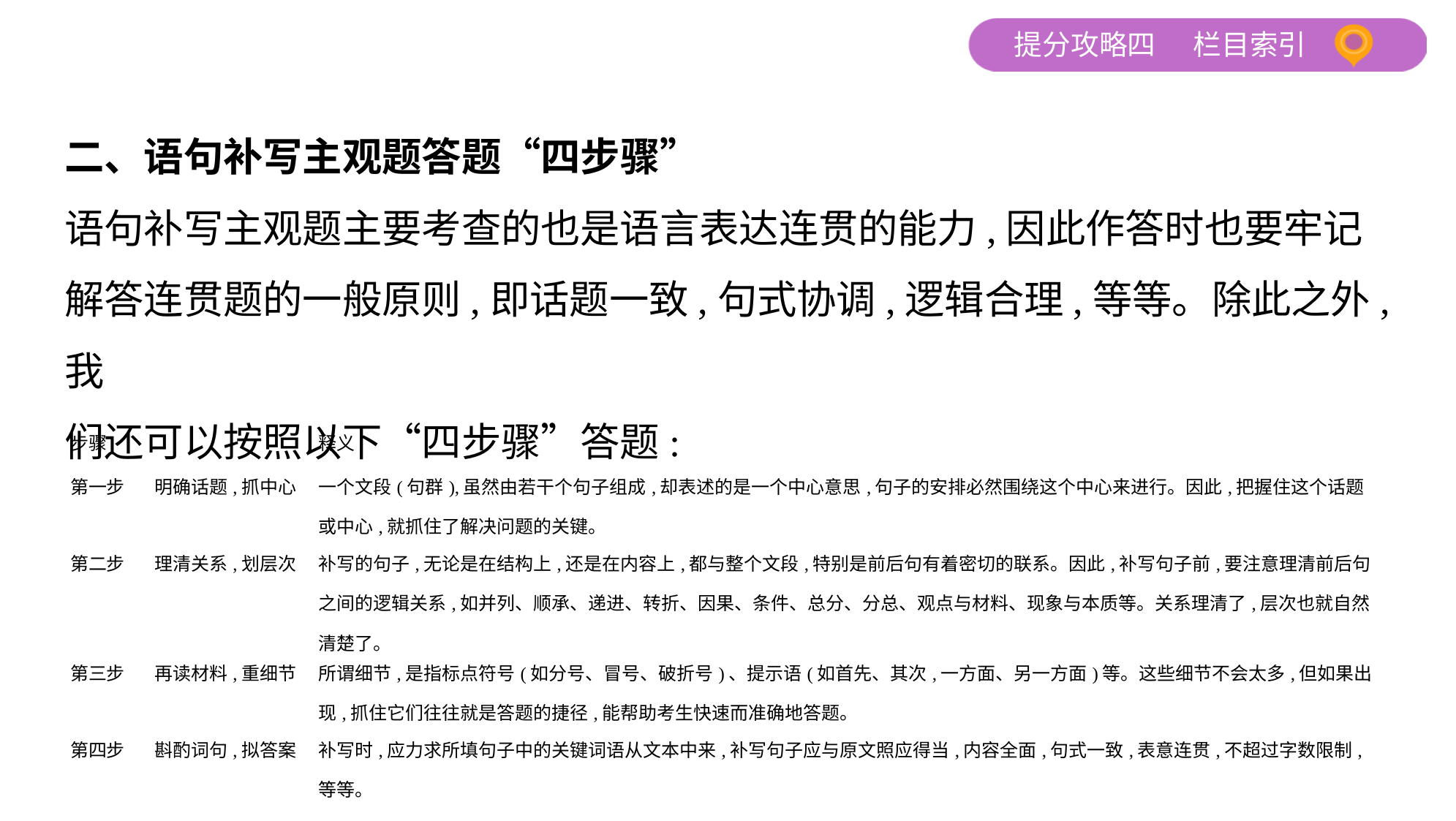

二、语句补写主观题答题“四步骤”
语句补写主观题主要考查的也是语言表达连贯的能力,因此作答时也要牢记
解答连贯题的一般原则,即话题一致,句式协调,逻辑合理,等等。除此之外,我
们还可以按照以下“四步骤”答题:
| 步骤 |  | 释义 |
| --- | --- | --- |
| 第一步 | 明确话题,抓中心 | 一个文段(句群),虽然由若干个句子组成,却表述的是一个中心意思,句子的安排必然围绕这个中心来进行。因此,把握住这个话题或中心,就抓住了解决问题的关键。 |
| 第二步 | 理清关系,划层次 | 补写的句子,无论是在结构上,还是在内容上,都与整个文段,特别是前后句有着密切的联系。因此,补写句子前,要注意理清前后句之间的逻辑关系,如并列、顺承、递进、转折、因果、条件、总分、分总、观点与材料、现象与本质等。关系理清了,层次也就自然清楚了。 |
| 第三步 | 再读材料,重细节 | 所谓细节,是指标点符号(如分号、冒号、破折号)、提示语(如首先、其次,一方面、另一方面)等。这些细节不会太多,但如果出现,抓住它们往往就是答题的捷径,能帮助考生快速而准确地答题。 |
| 第四步 | 斟酌词句,拟答案 | 补写时,应力求所填句子中的关键词语从文本中来,补写句子应与原文照应得当,内容全面,句式一致,表意连贯,不超过字数限制,等等。 |